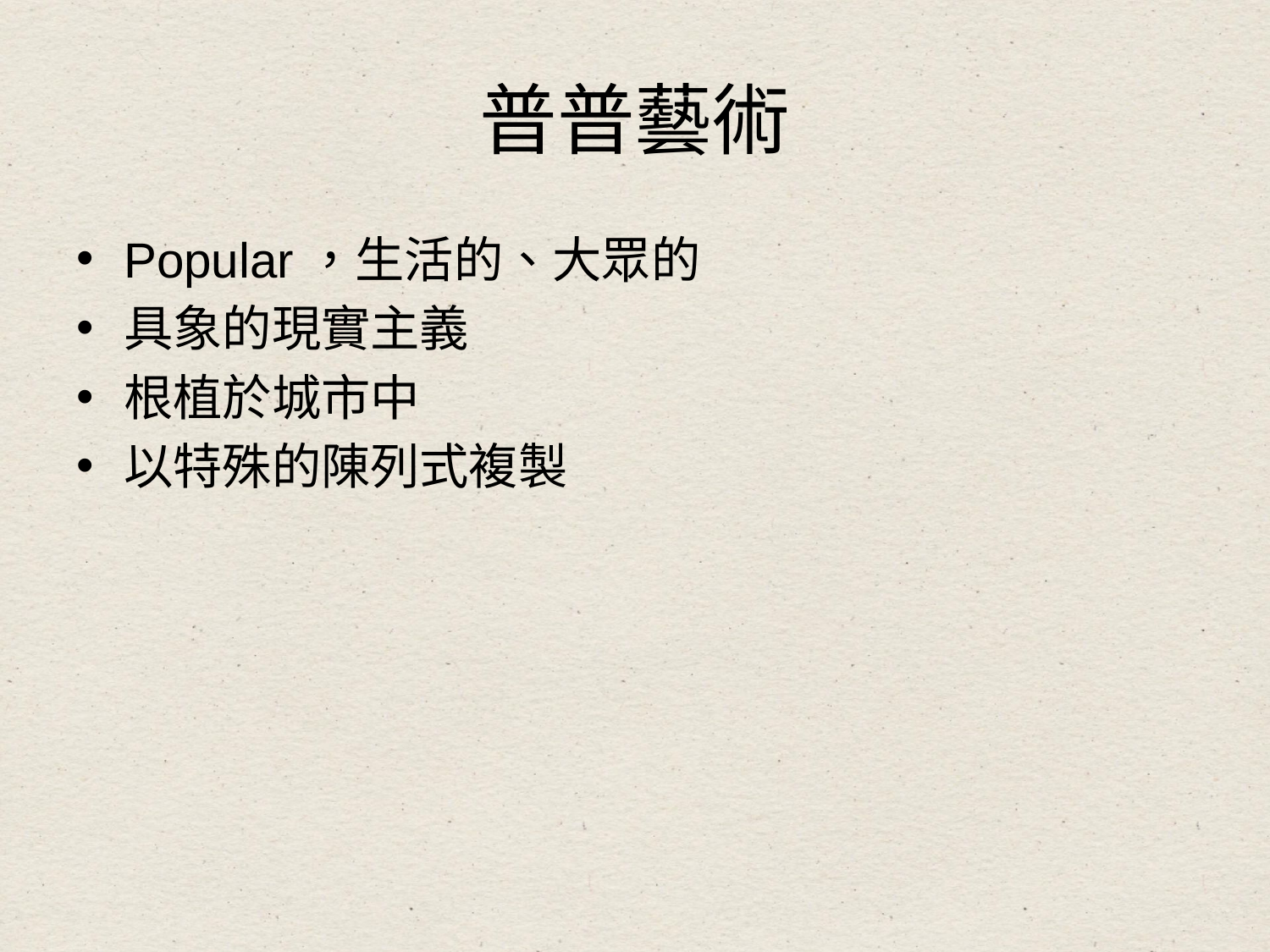

# 普普藝術
Popular，生活的、大眾的
具象的現實主義
根植於城市中
以特殊的陳列式複製